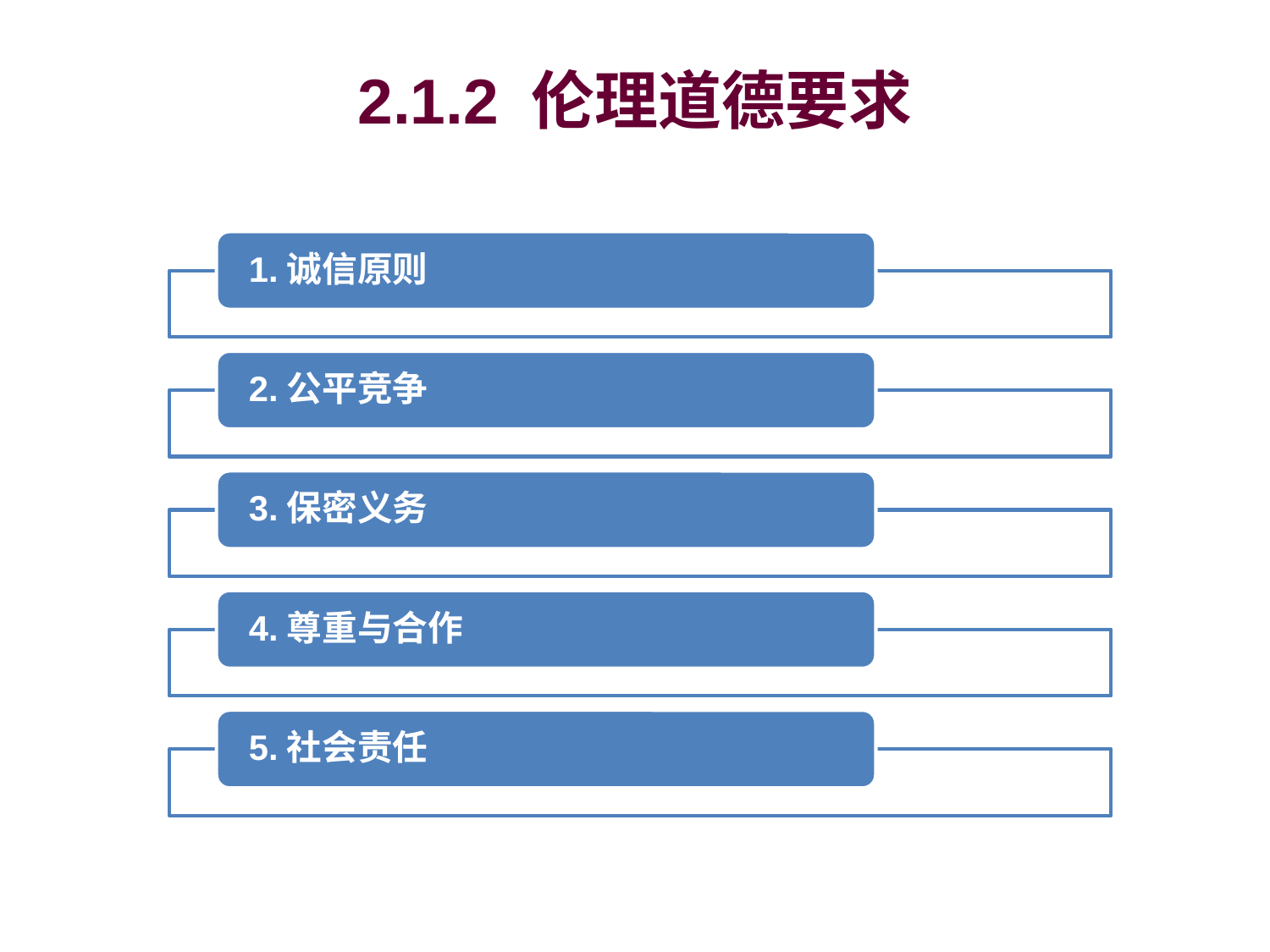

# 2.1.2 伦理道德要求
1.诚信原则
2.公平竞争
3.保密义务
4.尊重与合作
5.社会责任